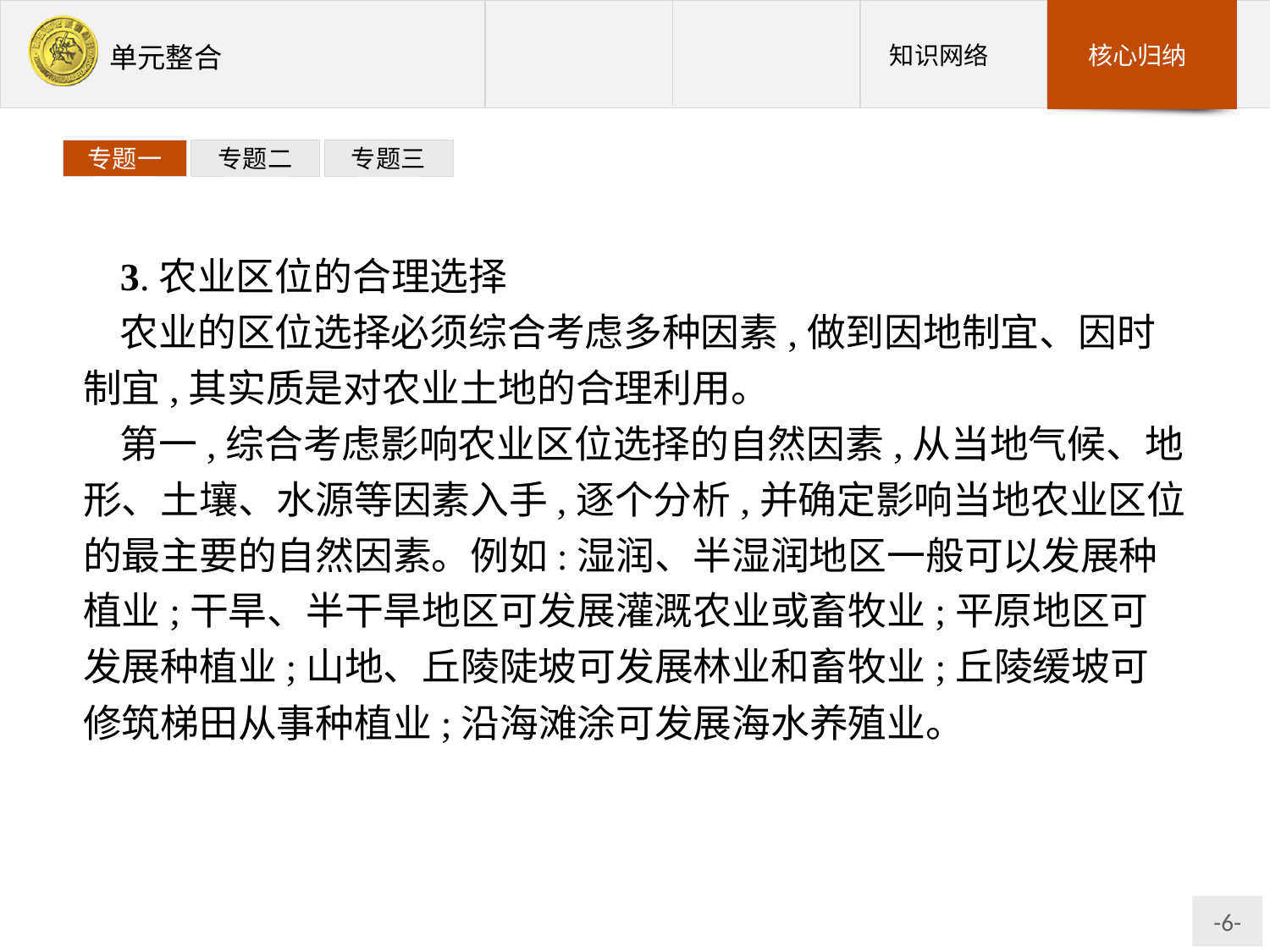

专题一
专题二
专题三
3.农业区位的合理选择
农业的区位选择必须综合考虑多种因素,做到因地制宜、因时制宜,其实质是对农业土地的合理利用。
第一,综合考虑影响农业区位选择的自然因素,从当地气候、地形、土壤、水源等因素入手,逐个分析,并确定影响当地农业区位的最主要的自然因素。例如:湿润、半湿润地区一般可以发展种植业;干旱、半干旱地区可发展灌溉农业或畜牧业;平原地区可发展种植业;山地、丘陵陡坡可发展林业和畜牧业;丘陵缓坡可修筑梯田从事种植业;沿海滩涂可发展海水养殖业。